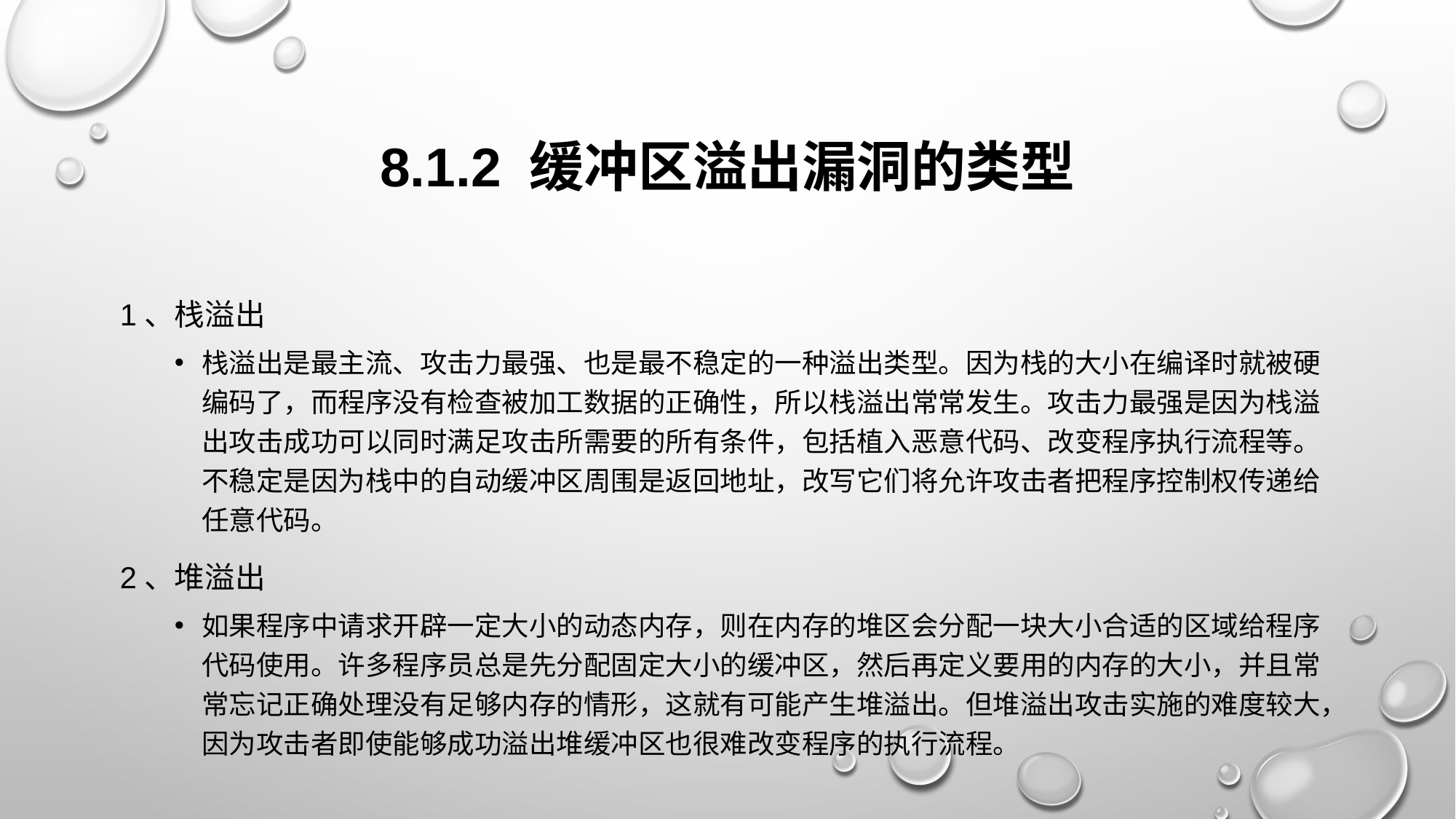

# 8.1.2 缓冲区溢出漏洞的类型
1、栈溢出
栈溢出是最主流、攻击力最强、也是最不稳定的一种溢出类型。因为栈的大小在编译时就被硬编码了，而程序没有检查被加工数据的正确性，所以栈溢出常常发生。攻击力最强是因为栈溢出攻击成功可以同时满足攻击所需要的所有条件，包括植入恶意代码、改变程序执行流程等。不稳定是因为栈中的自动缓冲区周围是返回地址，改写它们将允许攻击者把程序控制权传递给任意代码。
2、堆溢出
如果程序中请求开辟一定大小的动态内存，则在内存的堆区会分配一块大小合适的区域给程序代码使用。许多程序员总是先分配固定大小的缓冲区，然后再定义要用的内存的大小，并且常常忘记正确处理没有足够内存的情形，这就有可能产生堆溢出。但堆溢出攻击实施的难度较大，因为攻击者即使能够成功溢出堆缓冲区也很难改变程序的执行流程。